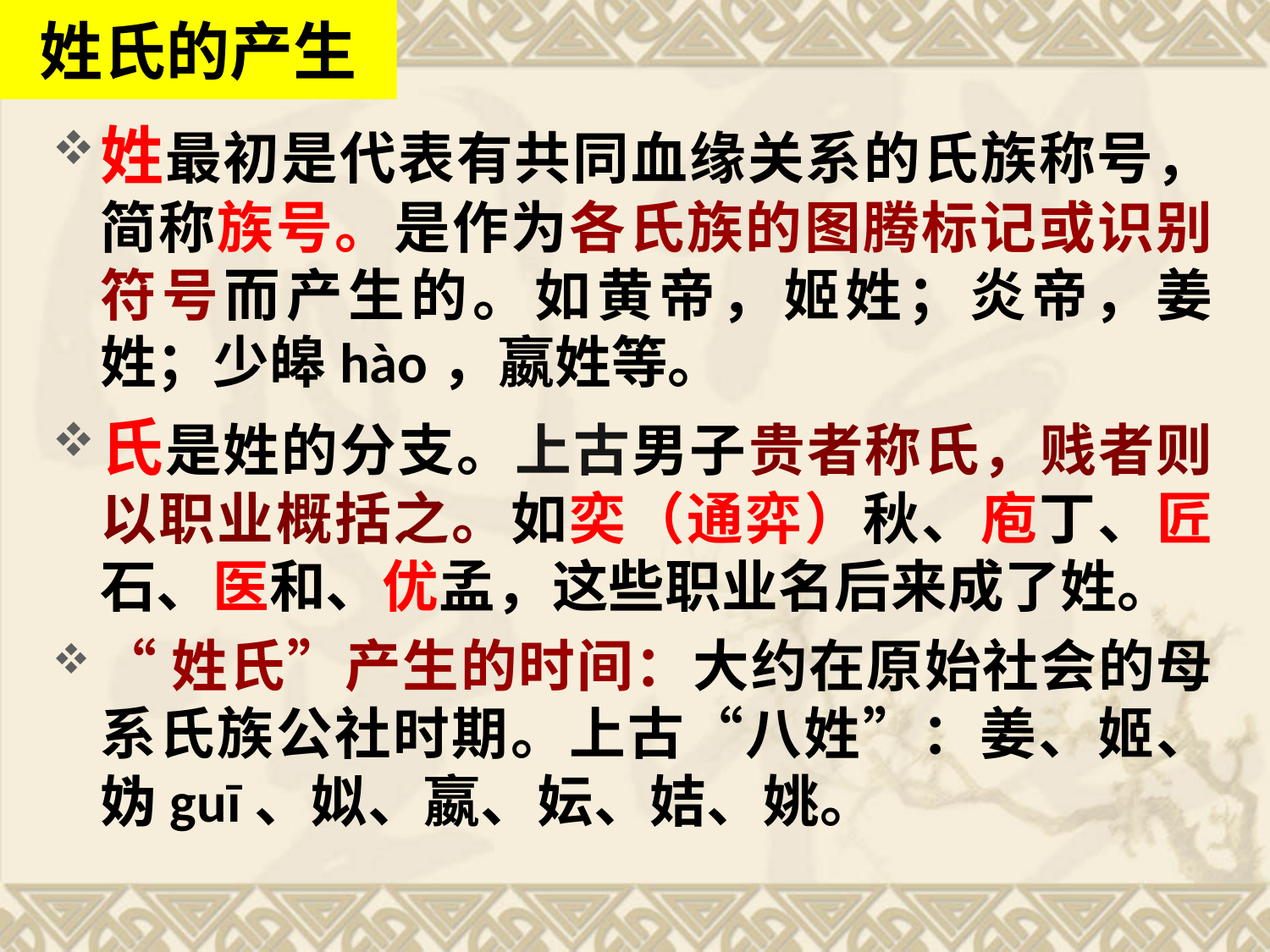

# 姓氏的产生
姓最初是代表有共同血缘关系的氏族称号，简称族号。是作为各氏族的图腾标记或识别符号而产生的。如黄帝，姬姓；炎帝，姜姓；少皞hào，嬴姓等。
氏是姓的分支。上古男子贵者称氏，贱者则以职业概括之。如奕（通弈）秋、庖丁、匠石、医和、优孟，这些职业名后来成了姓。
“姓氏”产生的时间：大约在原始社会的母系氏族公社时期。上古“八姓”：姜、姬、妫guī、姒、嬴、妘、姞、姚。